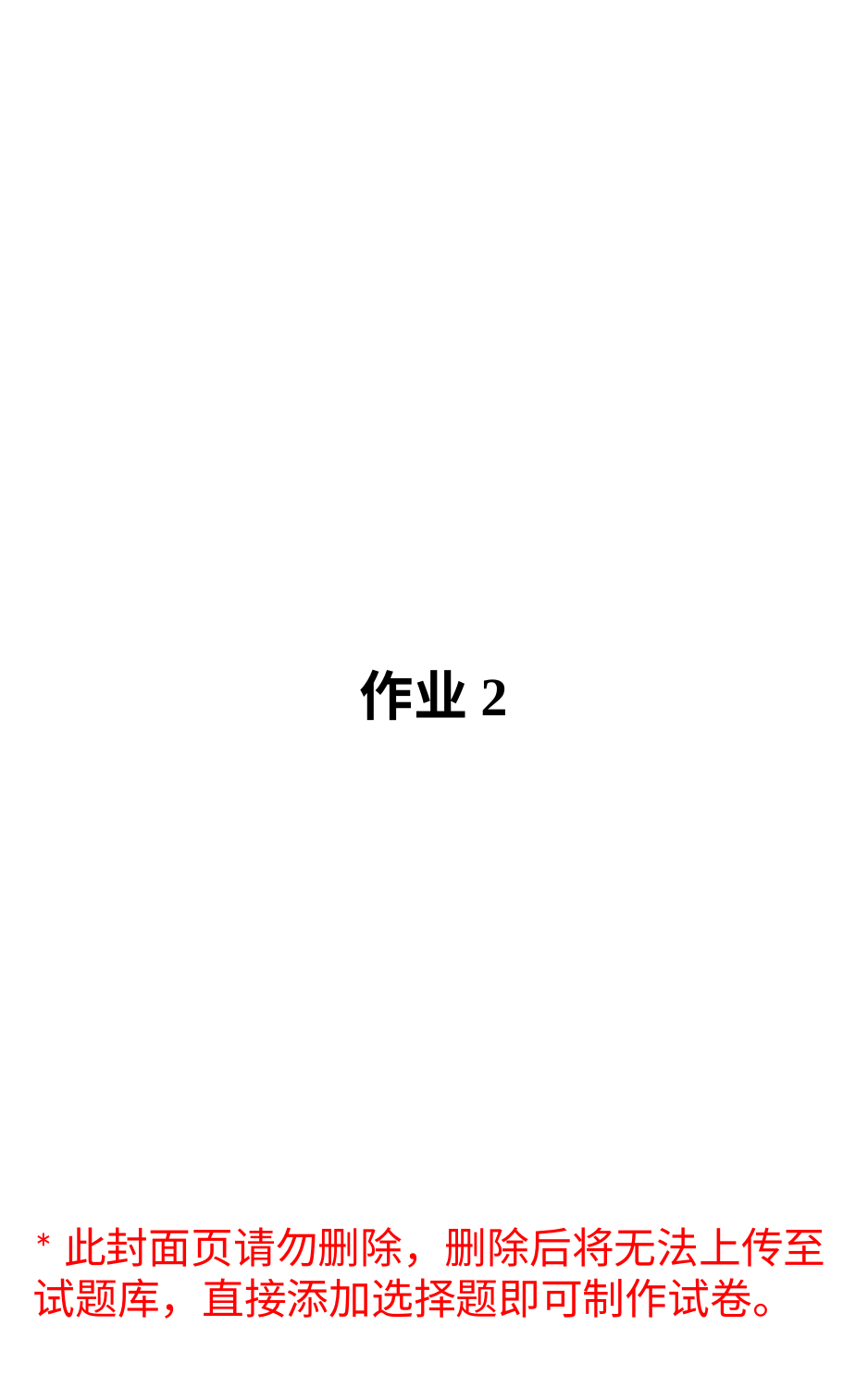

# 作业2
*此封面页请勿删除，删除后将无法上传至试题库，直接添加选择题即可制作试卷。